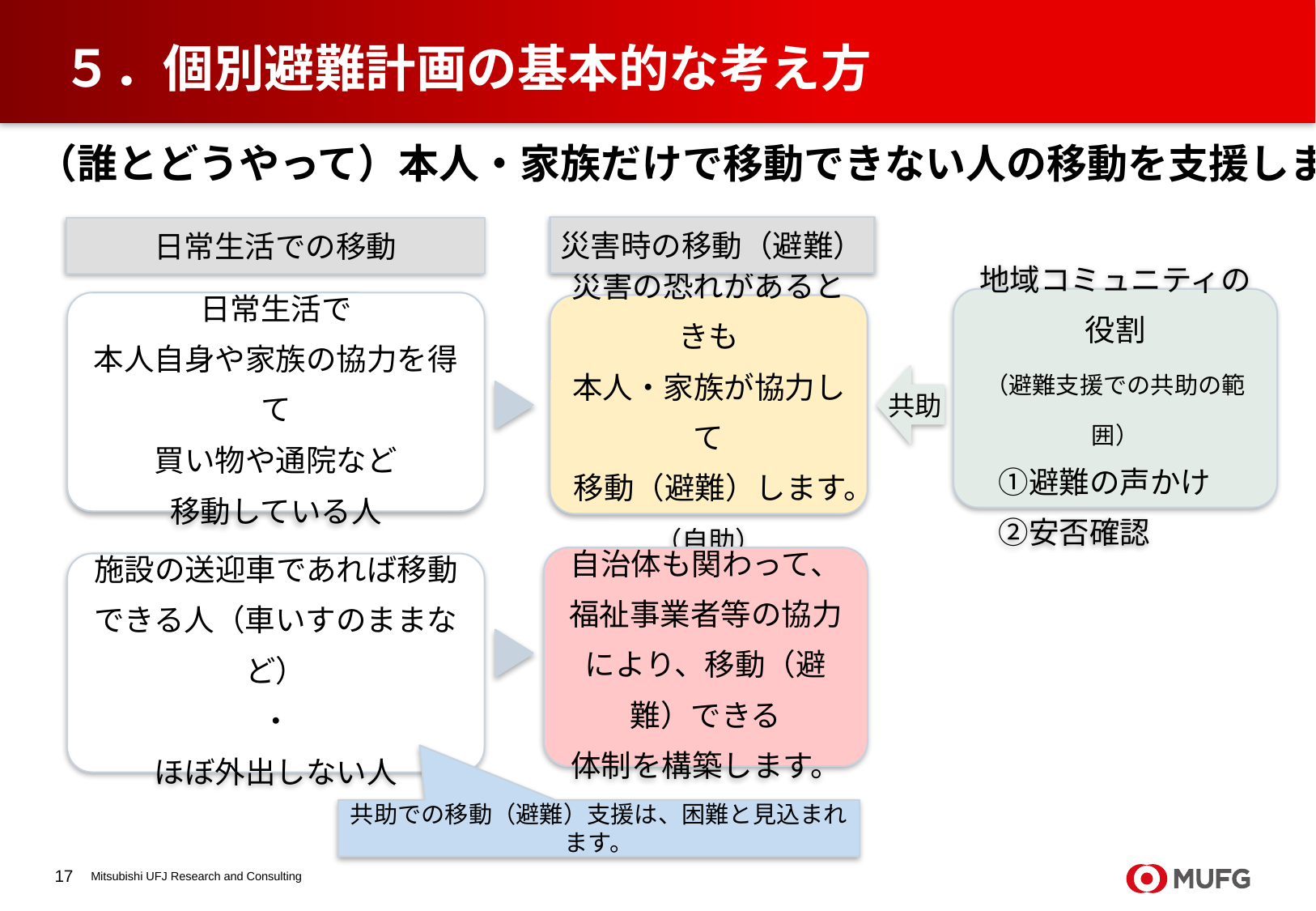

# ５．個別避難計画の基本的な考え方
（誰とどうやって）本人・家族だけで移動できない人の移動を支援します
災害時の移動（避難）
日常生活での移動
地域コミュニティの役割
（避難支援での共助の範囲）
　①避難の声かけ
　②安否確認
日常生活で
本人自身や家族の協力を得て
買い物や通院など
移動している人
災害の恐れがあるときも
本人・家族が協力して
移動（避難）します。
（自助）

共助

自治体も関わって、福祉事業者等の協力により、移動（避難）できる
体制を構築します。
施設の送迎車であれば移動
できる人（車いすのままなど）
・
ほぼ外出しない人

共助での移動（避難）支援は、困難と見込まれます。